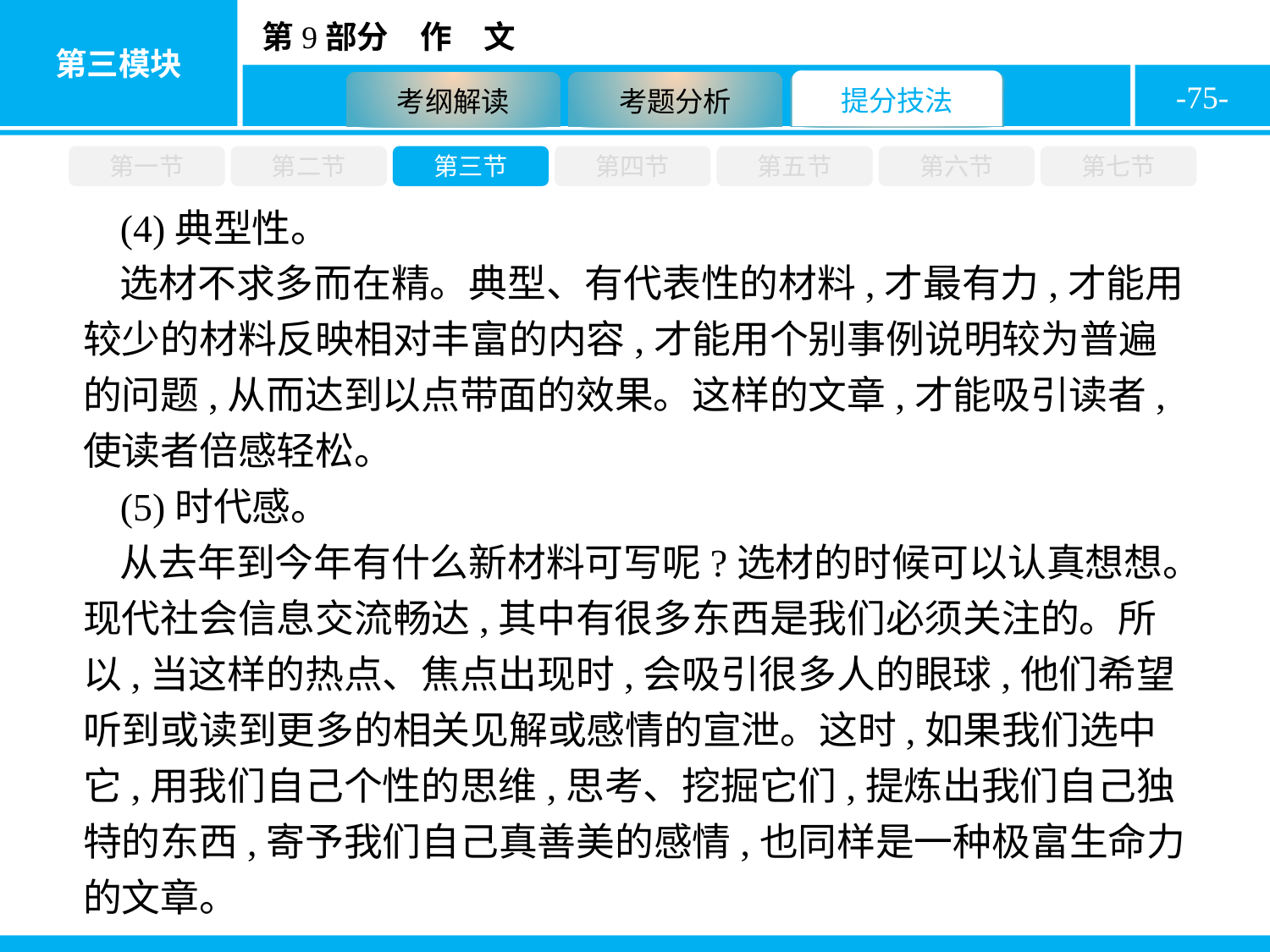

-75-
第一节
第二节
第三节
第四节
第五节
第六节
第七节
(4)典型性。
选材不求多而在精。典型、有代表性的材料,才最有力,才能用较少的材料反映相对丰富的内容,才能用个别事例说明较为普遍的问题,从而达到以点带面的效果。这样的文章,才能吸引读者,使读者倍感轻松。
(5)时代感。
从去年到今年有什么新材料可写呢?选材的时候可以认真想想。现代社会信息交流畅达,其中有很多东西是我们必须关注的。所以,当这样的热点、焦点出现时,会吸引很多人的眼球,他们希望听到或读到更多的相关见解或感情的宣泄。这时,如果我们选中它,用我们自己个性的思维,思考、挖掘它们,提炼出我们自己独特的东西,寄予我们自己真善美的感情,也同样是一种极富生命力的文章。